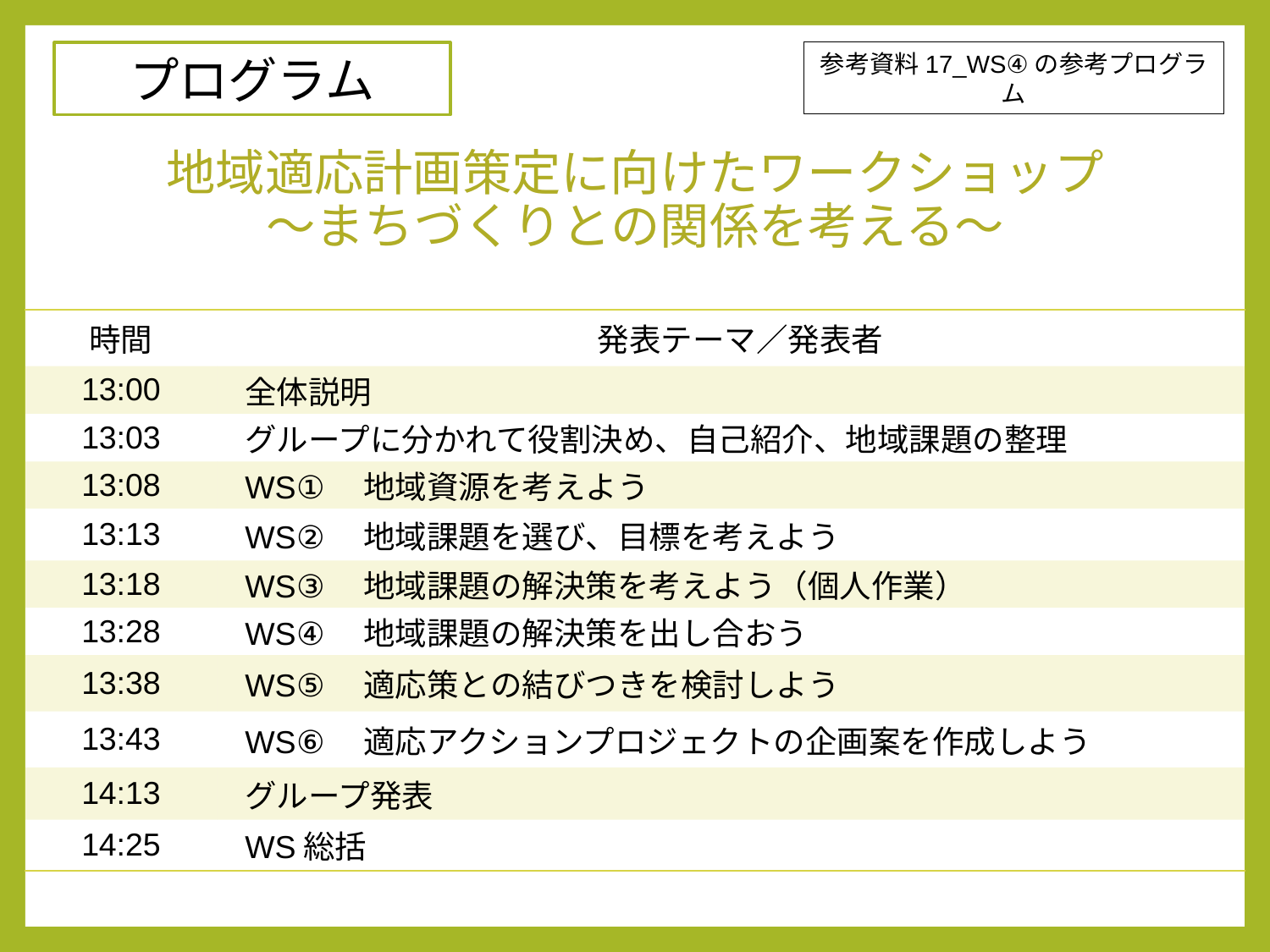

プログラム
参考資料17_WS④の参考プログラム
# 地域適応計画策定に向けたワークショップ ～まちづくりとの関係を考える～
| 時間 | 発表テーマ／発表者 |
| --- | --- |
| 13:00 | 全体説明 |
| 13:03 | グループに分かれて役割決め、自己紹介、地域課題の整理 |
| 13:08 | WS①　地域資源を考えよう |
| 13:13 | WS②　地域課題を選び、目標を考えよう |
| 13:18 | WS③　地域課題の解決策を考えよう（個人作業） |
| 13:28 | WS④　地域課題の解決策を出し合おう |
| 13:38 | WS⑤　適応策との結びつきを検討しよう |
| 13:43 | WS⑥　適応アクションプロジェクトの企画案を作成しよう |
| 14:13 | グループ発表 |
| 14:25 | WS総括 |